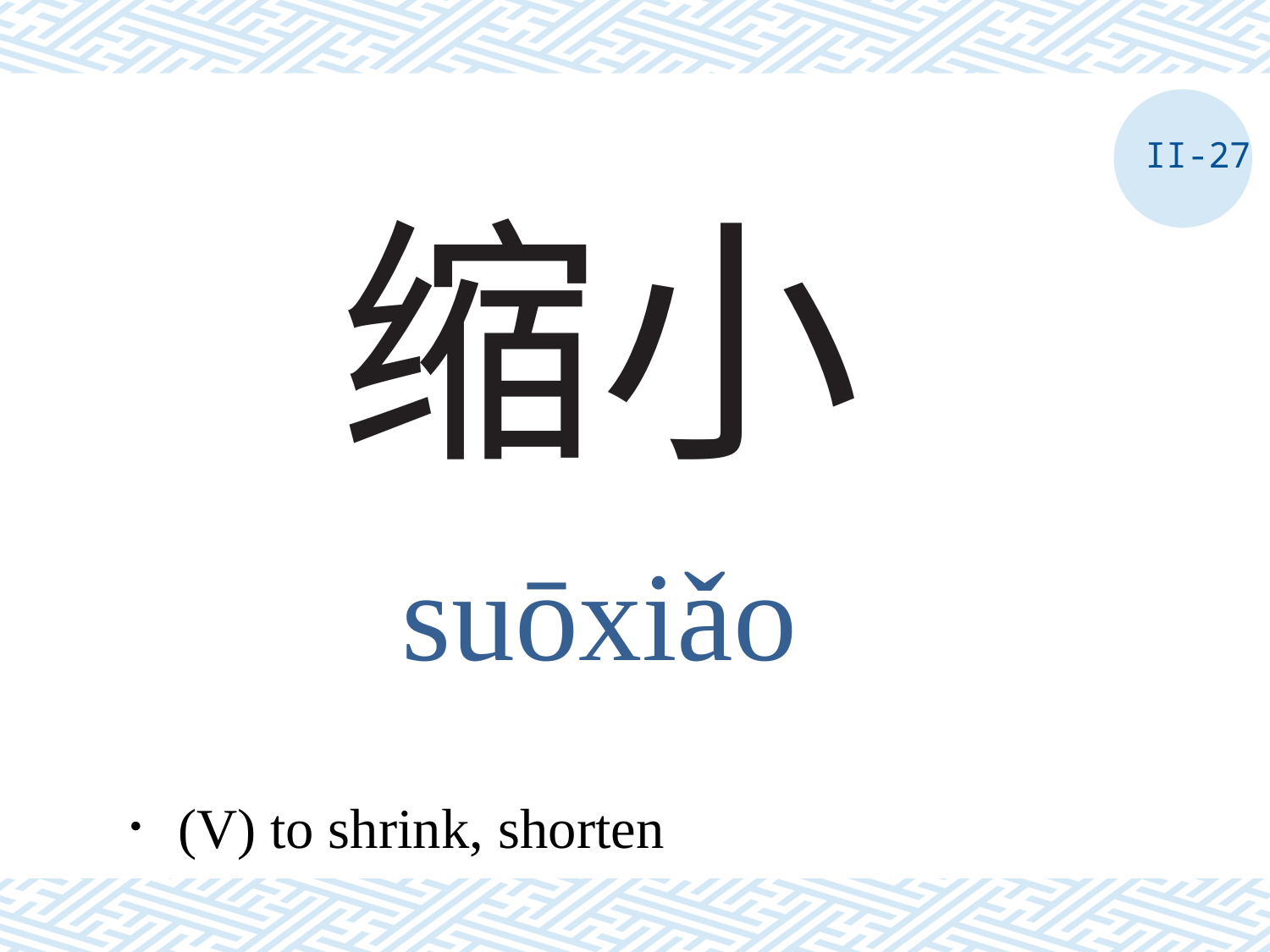

II-27

# 缩小
suōxiǎo
．(V) to shrink, shorten